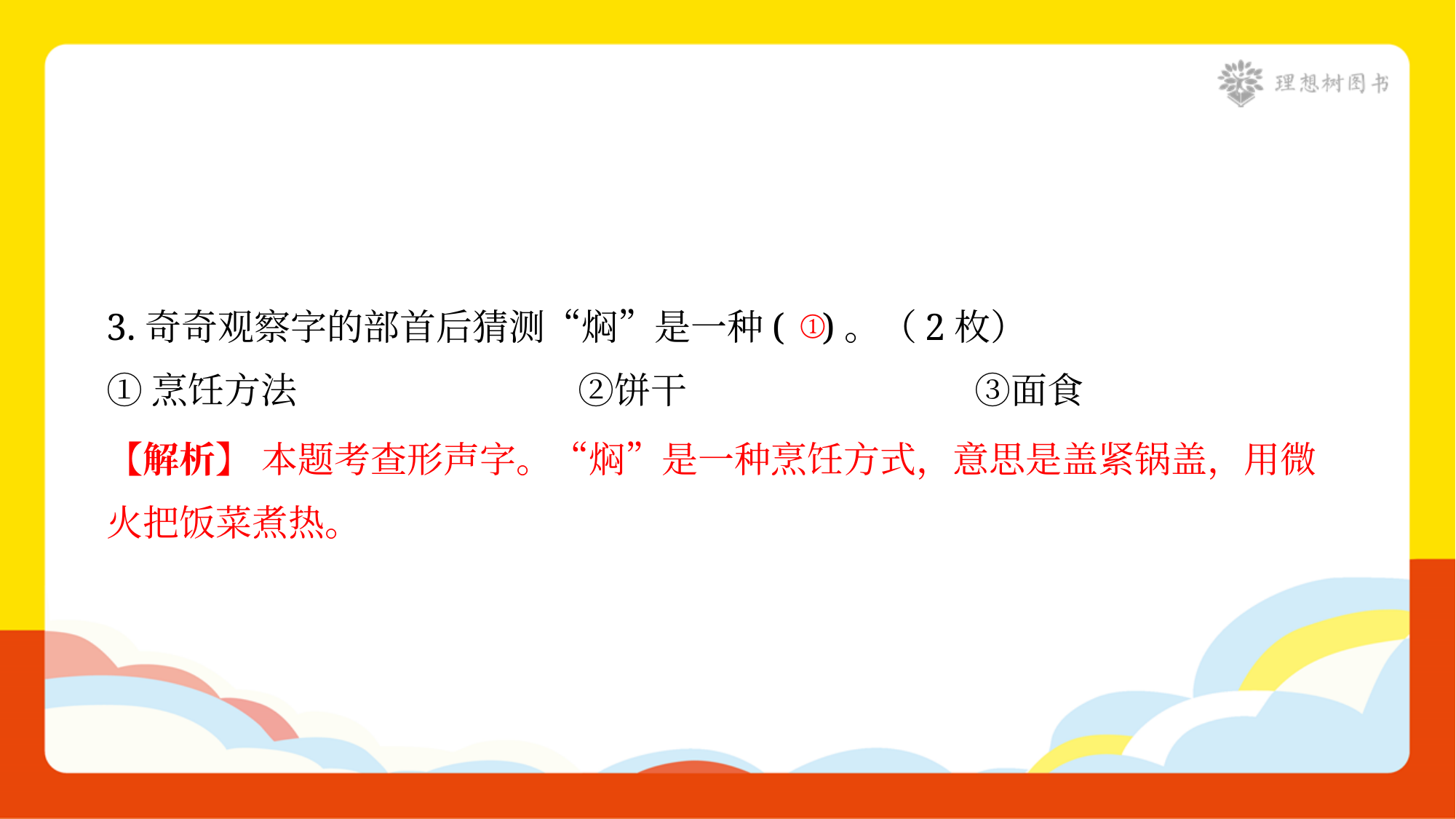

3.奇奇观察字的部首后猜测“焖”是一种(    )。（2枚）
①烹饪方法	②饼干	③面食
①
【解析】 本题考查形声字。“焖”是一种烹饪方式，意思是盖紧锅盖，用微
火把饭菜煮热。